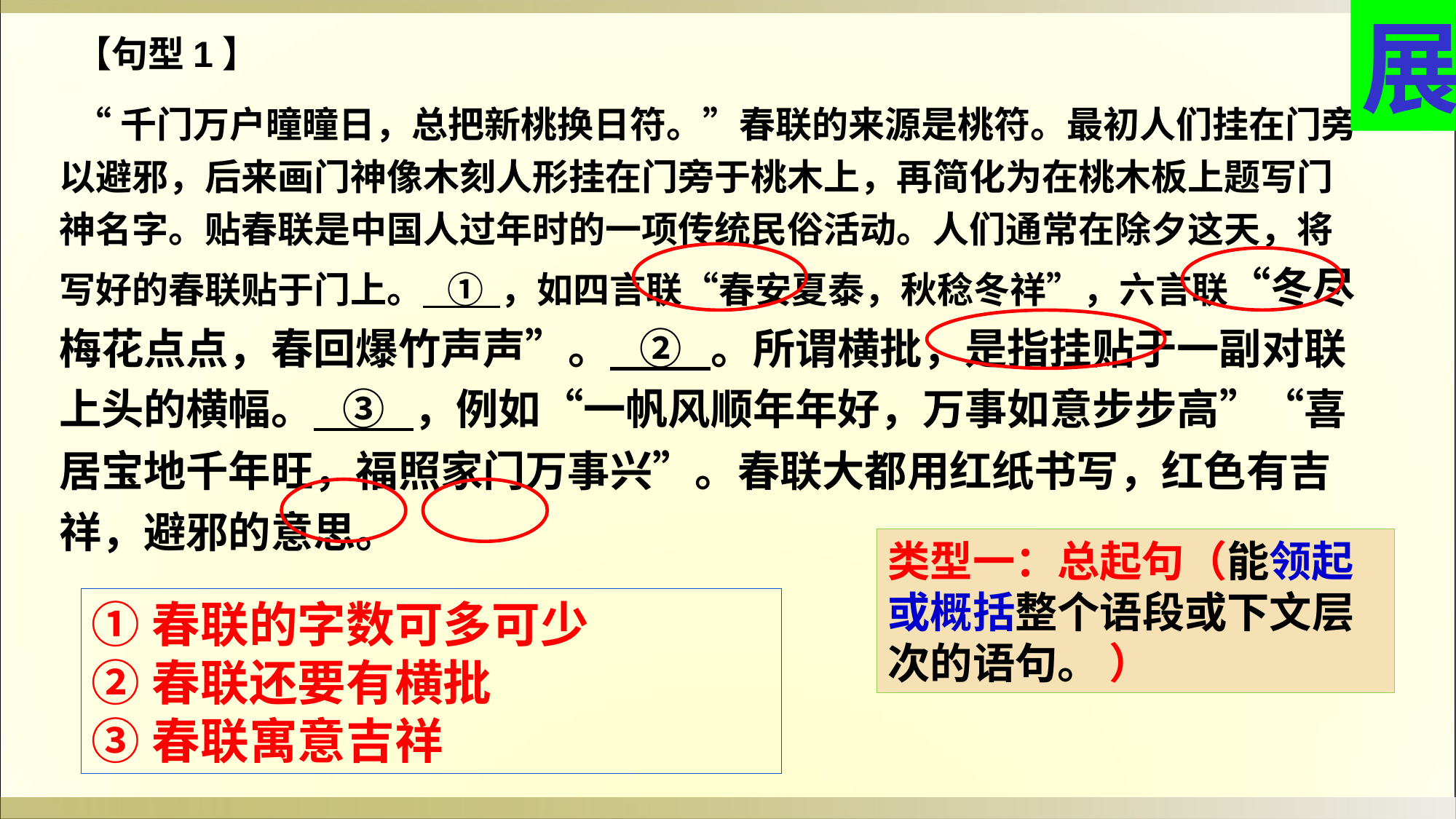

展
【句型1】

  “千门万户曈曈日，总把新桃换日符。”春联的来源是桃符。最初人们挂在门旁以避邪，后来画门神像木刻人形挂在门旁于桃木上，再简化为在桃木板上题写门神名字。贴春联是中国人过年时的一项传统民俗活动。人们通常在除夕这天，将写好的春联贴于门上。   ①  ，如四言联“春安夏泰，秋稔冬祥”，六言联“冬尽梅花点点，春回爆竹声声”。   ②   。所谓横批，是指挂贴于一副对联上头的横幅。   ③   ，例如“一帆风顺年年好，万事如意步步高”“喜居宝地千年旺，福照家门万事兴”。春联大都用红纸书写，红色有吉祥，避邪的意思。

类型一：总起句（能领起或概括整个语段或下文层次的语句。 ）
①春联的字数可多可少
②春联还要有横批
③春联寓意吉祥